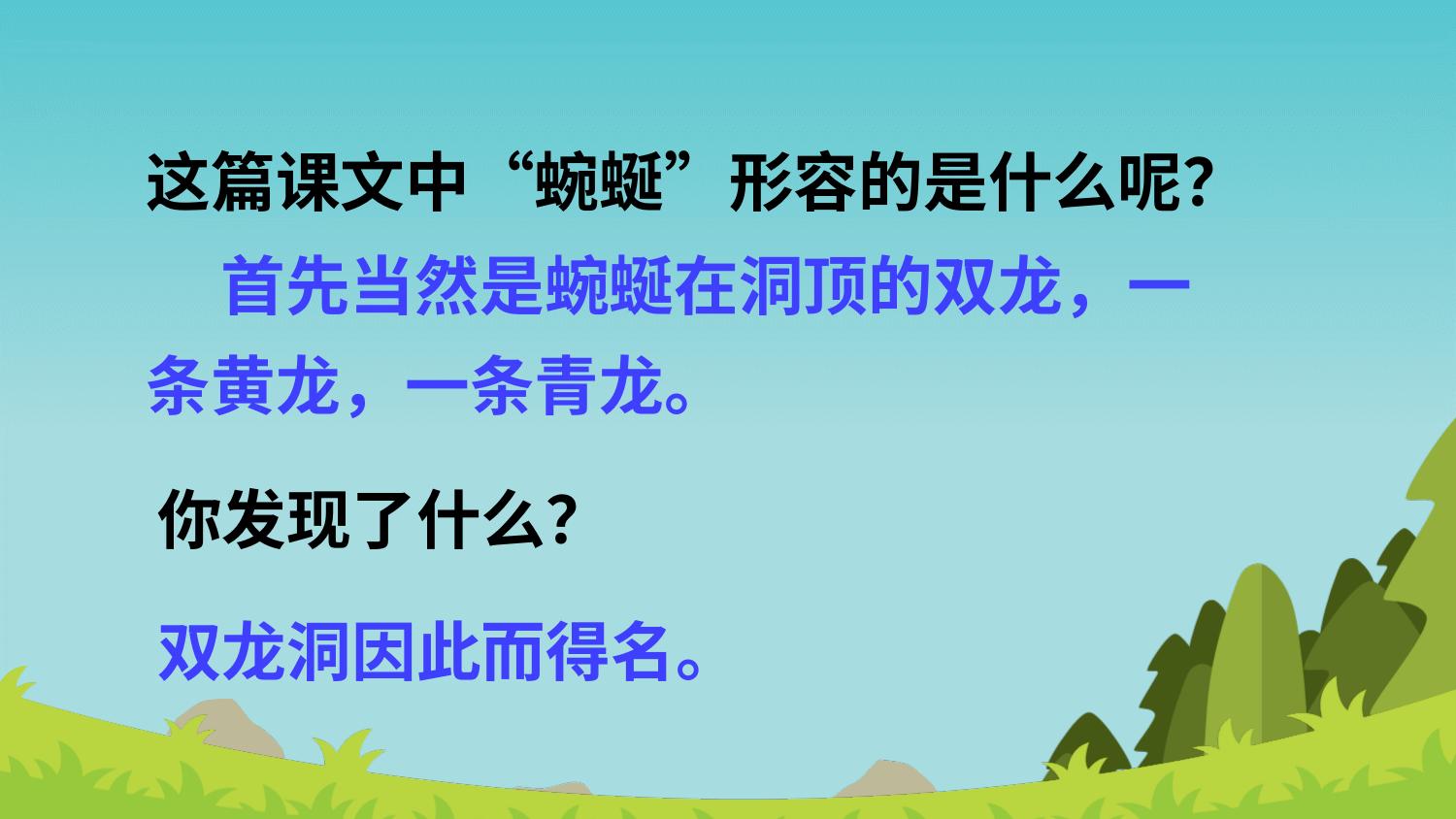

这篇课文中“蜿蜒”形容的是什么呢？
    首先当然是蜿蜒在洞顶的双龙，一条黄龙，一条青龙。
你发现了什么？
双龙洞因此而得名。